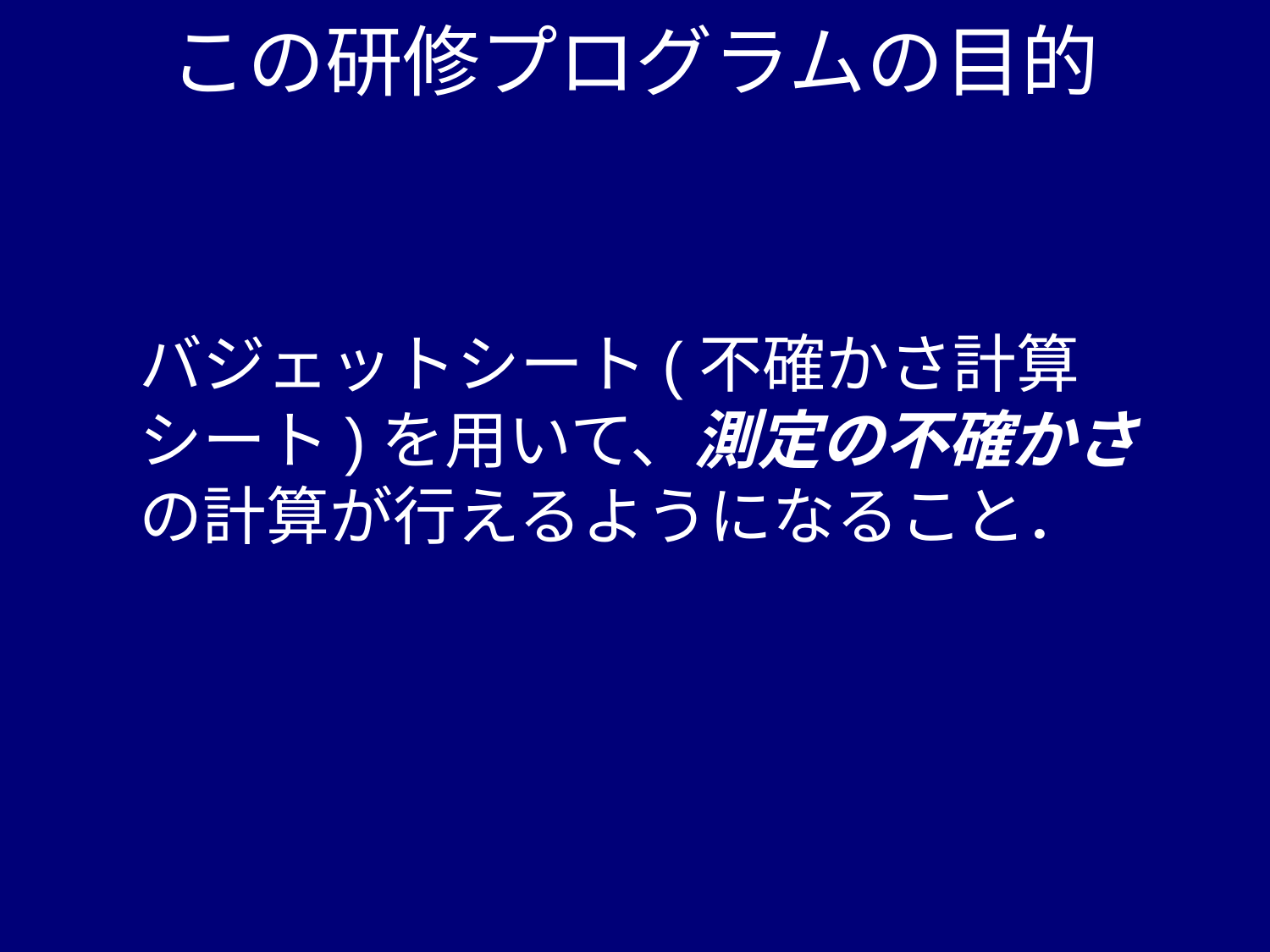

# この研修プログラムの目的
バジェットシート(不確かさ計算シート)を用いて、測定の不確かさ の計算が行えるようになること．